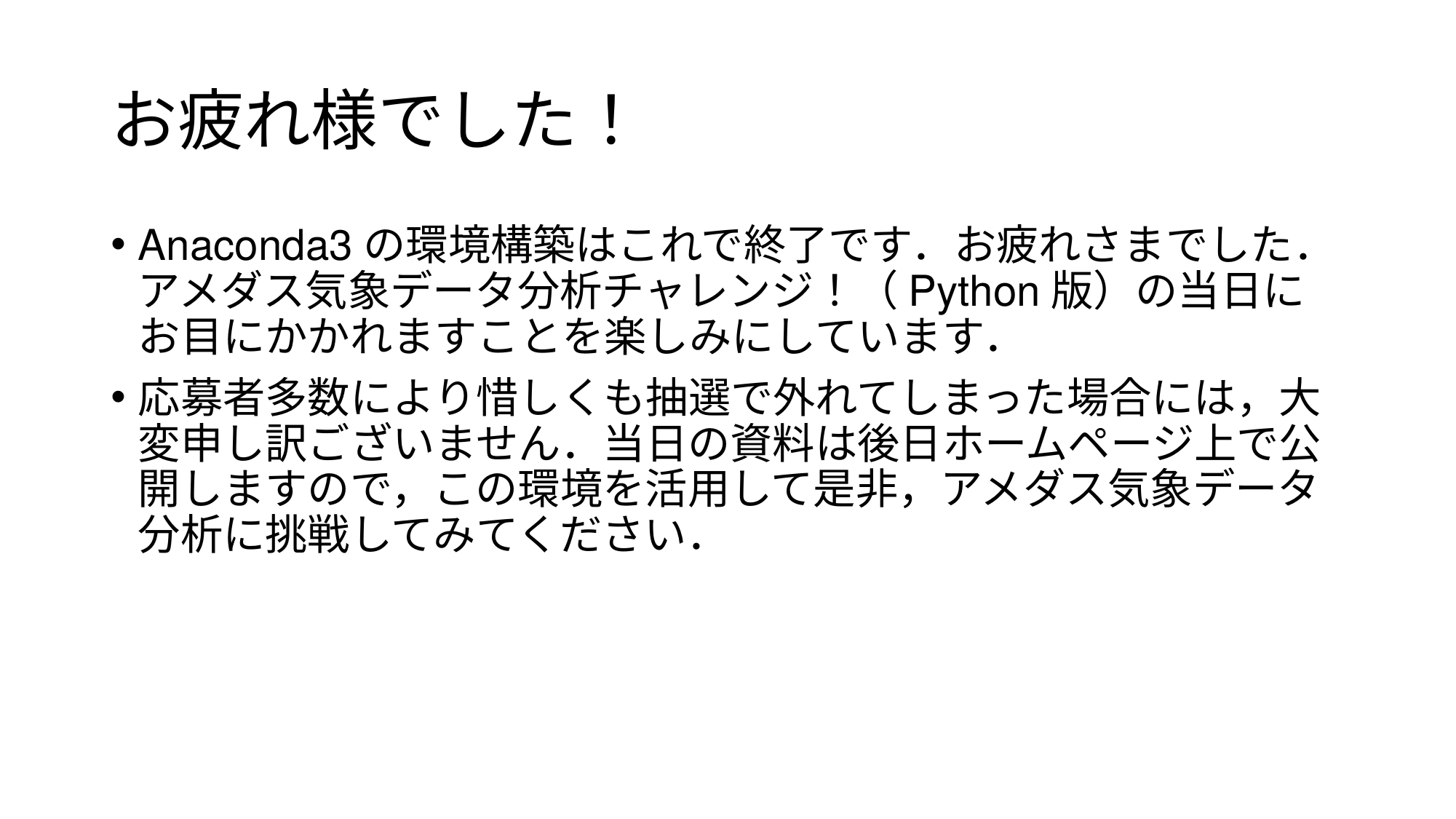

# お疲れ様でした！
Anaconda3の環境構築はこれで終了です．お疲れさまでした．アメダス気象データ分析チャレンジ！（Python版）の当日にお目にかかれますことを楽しみにしています．
応募者多数により惜しくも抽選で外れてしまった場合には，大変申し訳ございません．当日の資料は後日ホームページ上で公開しますので，この環境を活用して是非，アメダス気象データ分析に挑戦してみてください．